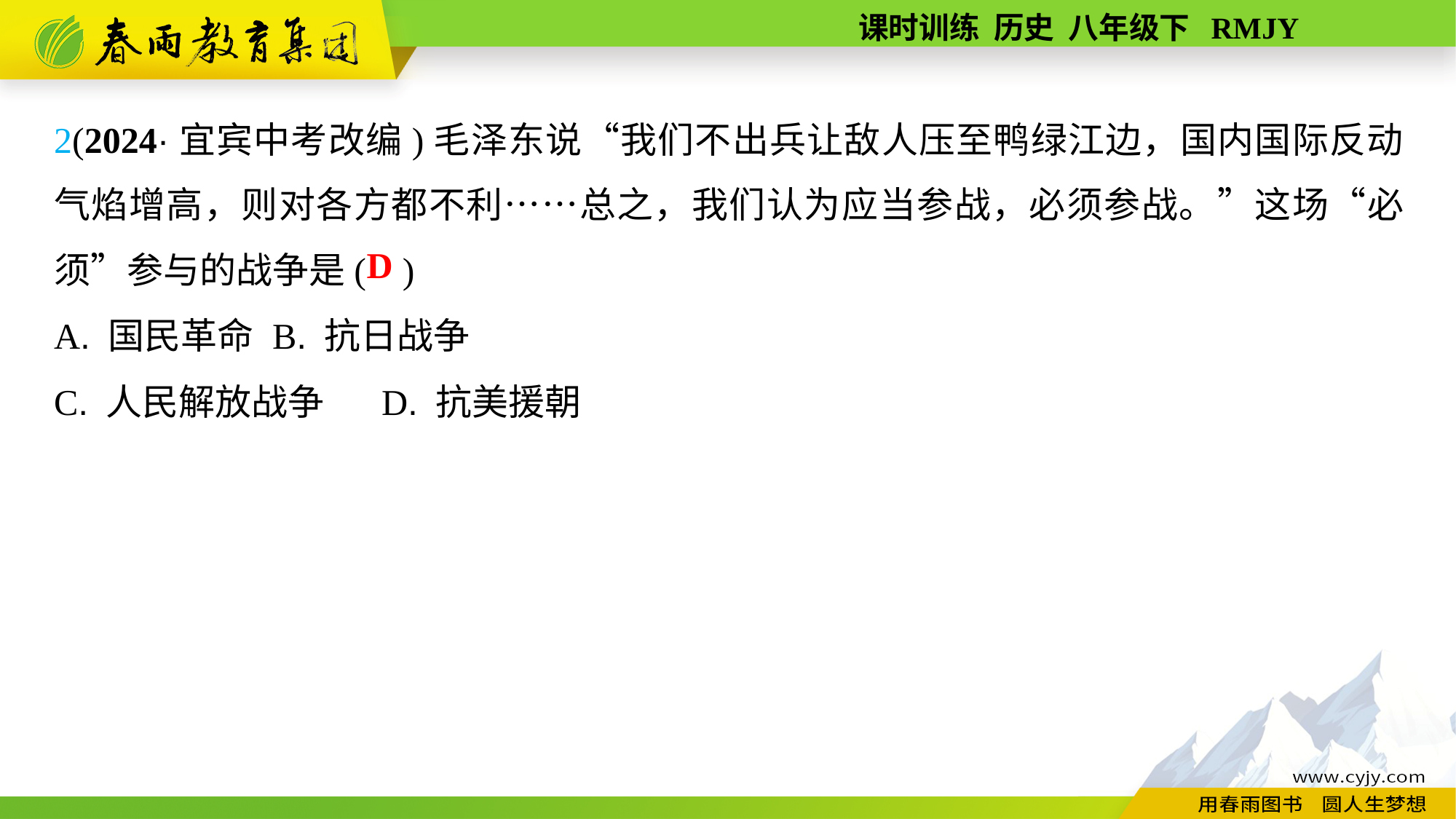

2(2024·宜宾中考改编)毛泽东说“我们不出兵让敌人压至鸭绿江边，国内国际反动气焰增高，则对各方都不利……总之，我们认为应当参战，必须参战。”这场“必须”参与的战争是(    )
A. 国民革命	B. 抗日战争
C. 人民解放战争	D. 抗美援朝
D